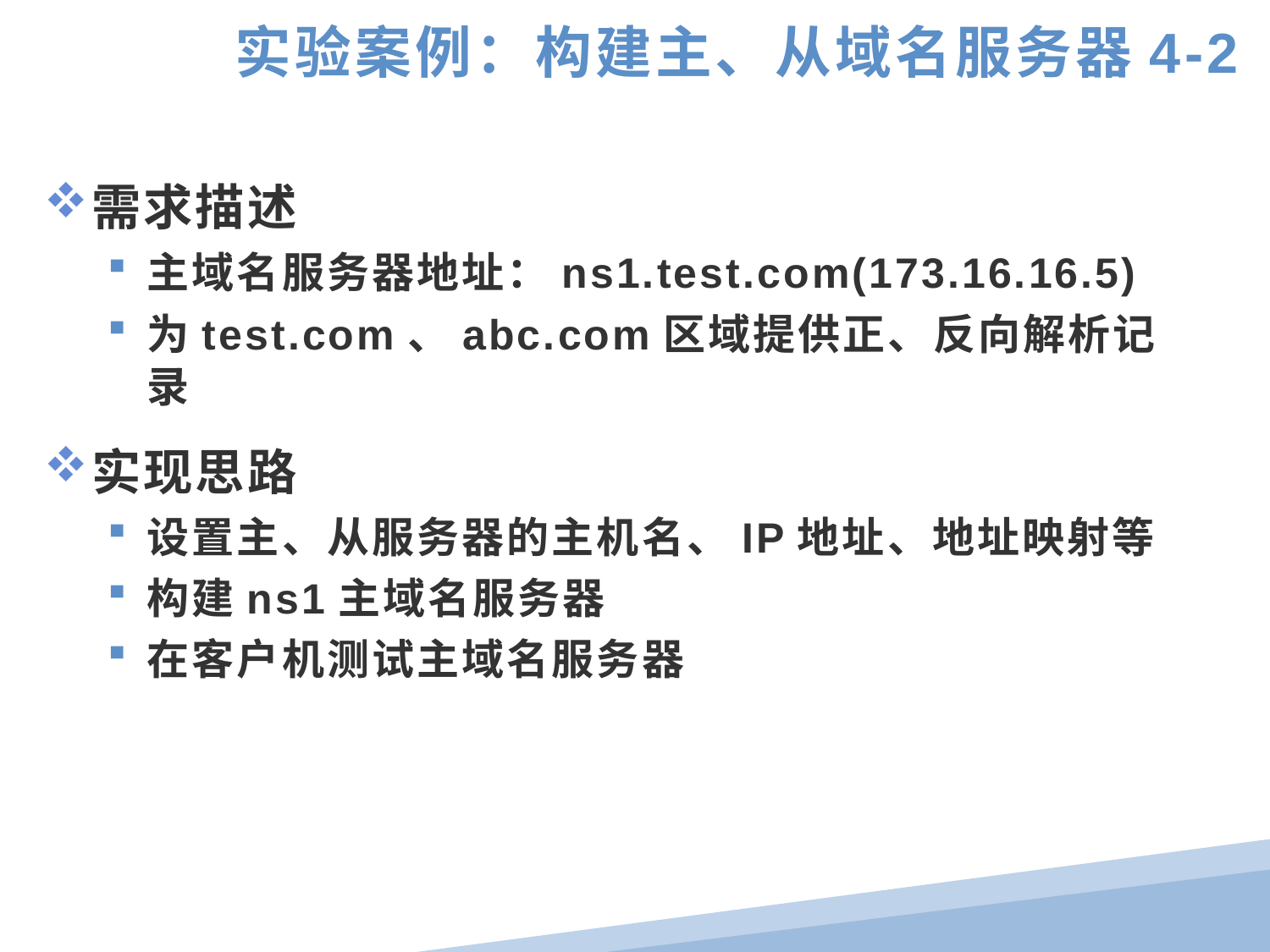

实验案例：构建主、从域名服务器4-2
需求描述
主域名服务器地址：ns1.test.com(173.16.16.5)
为test.com、abc.com区域提供正、反向解析记录
实现思路
设置主、从服务器的主机名、IP地址、地址映射等
构建ns1主域名服务器
在客户机测试主域名服务器